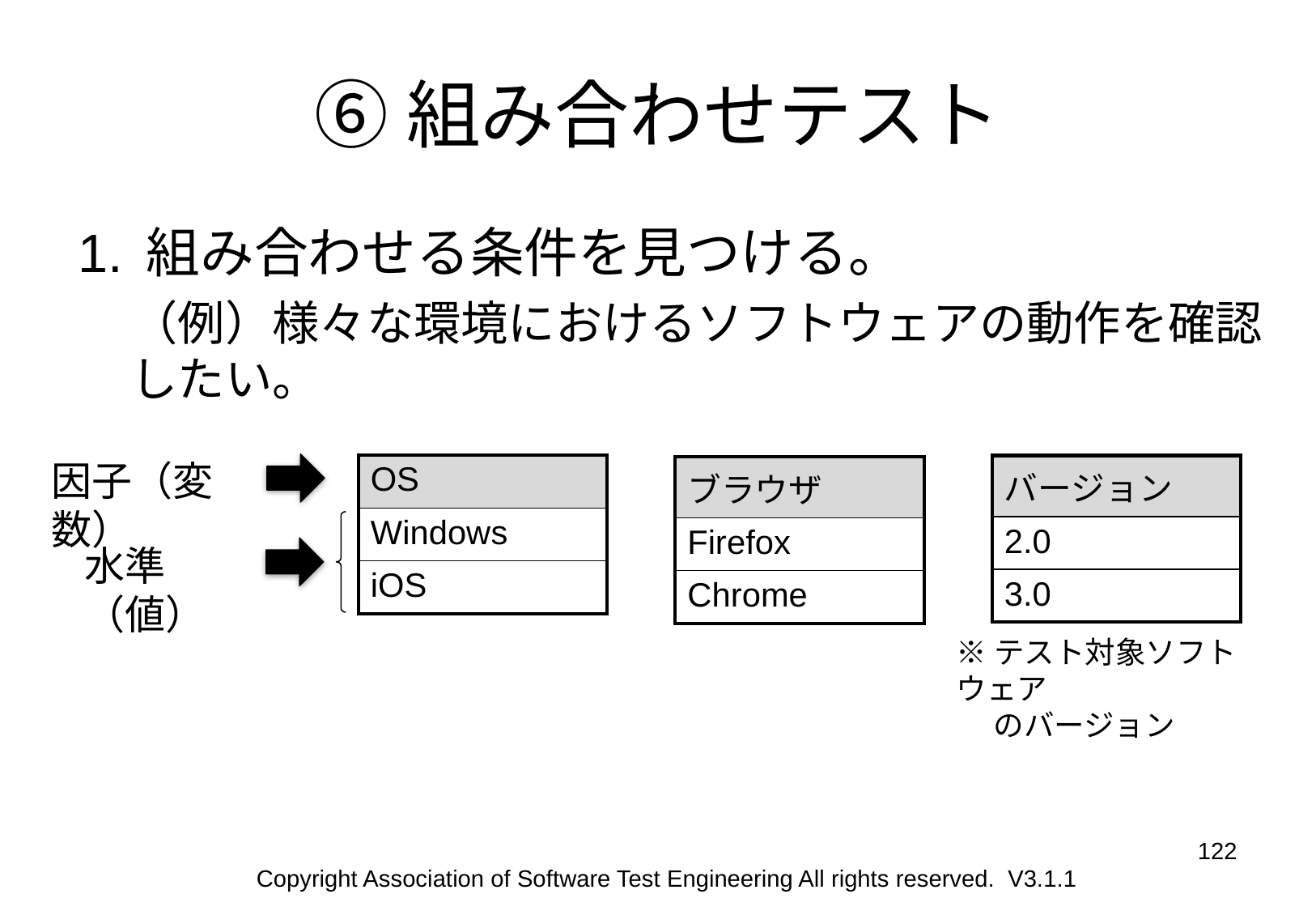

# ⑥組み合わせテスト
組み合わせる条件を見つける。
（例）様々な環境におけるソフトウェアの動作を確認したい。

因子（変数）
| OS |
| --- |
| Windows |
| iOS |
| バージョン |
| --- |
| 2.0 |
| 3.0 |
| ブラウザ |
| --- |
| Firefox |
| Chrome |

水準（値）
※テスト対象ソフトウェア
　 のバージョン
122
Copyright Association of Software Test Engineering All rights reserved.  V3.1.1